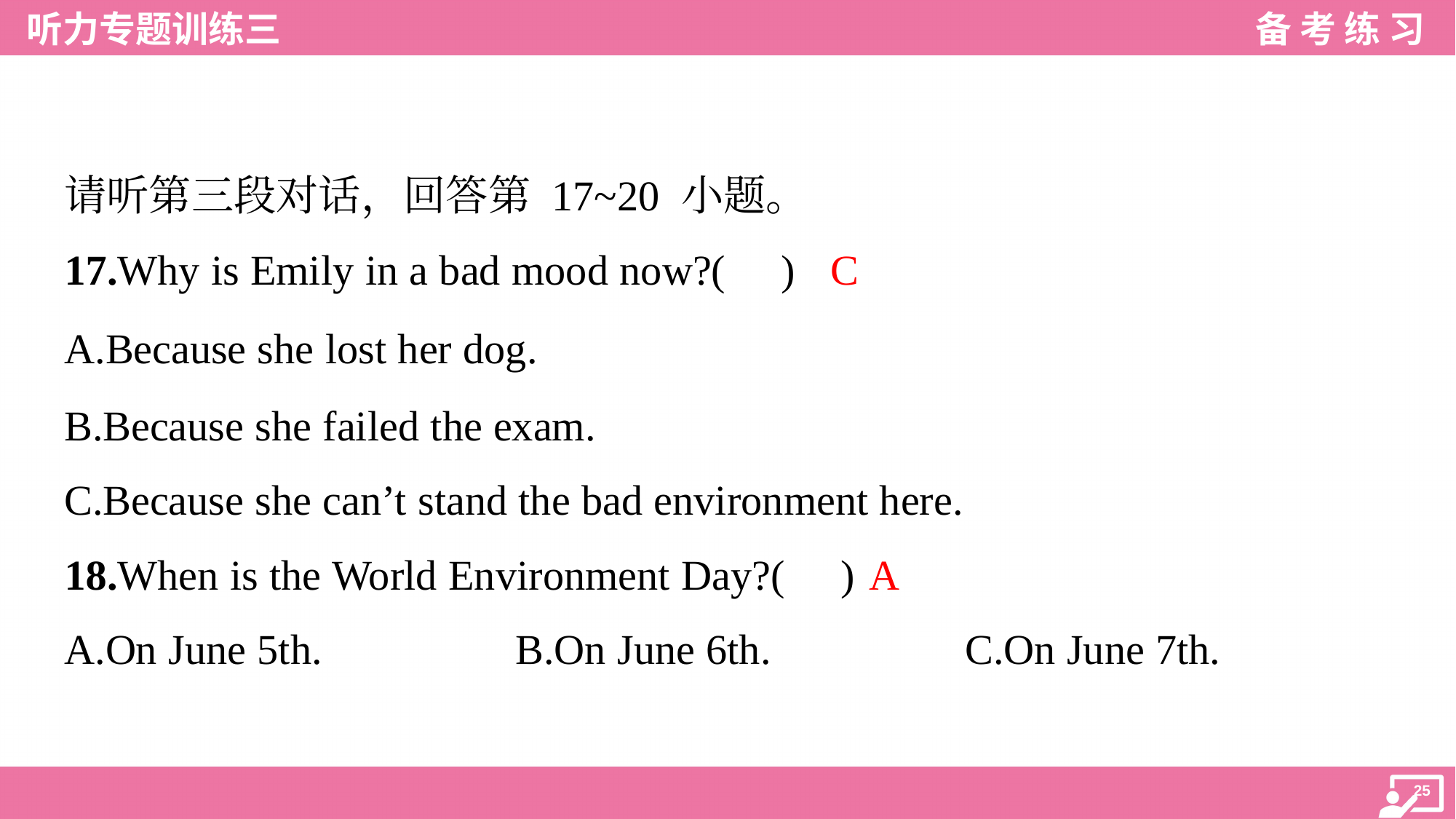

请听第三段对话，回答第 17~20 小题。
C
17.Why is Emily in a bad mood now?(     )
A.Because she lost her dog.
B.Because she failed the exam.
C.Because she can’t stand the bad environment here.
A
18.When is the World Environment Day?(     )
A.On June 5th.	B.On June 6th.	C.On June 7th.